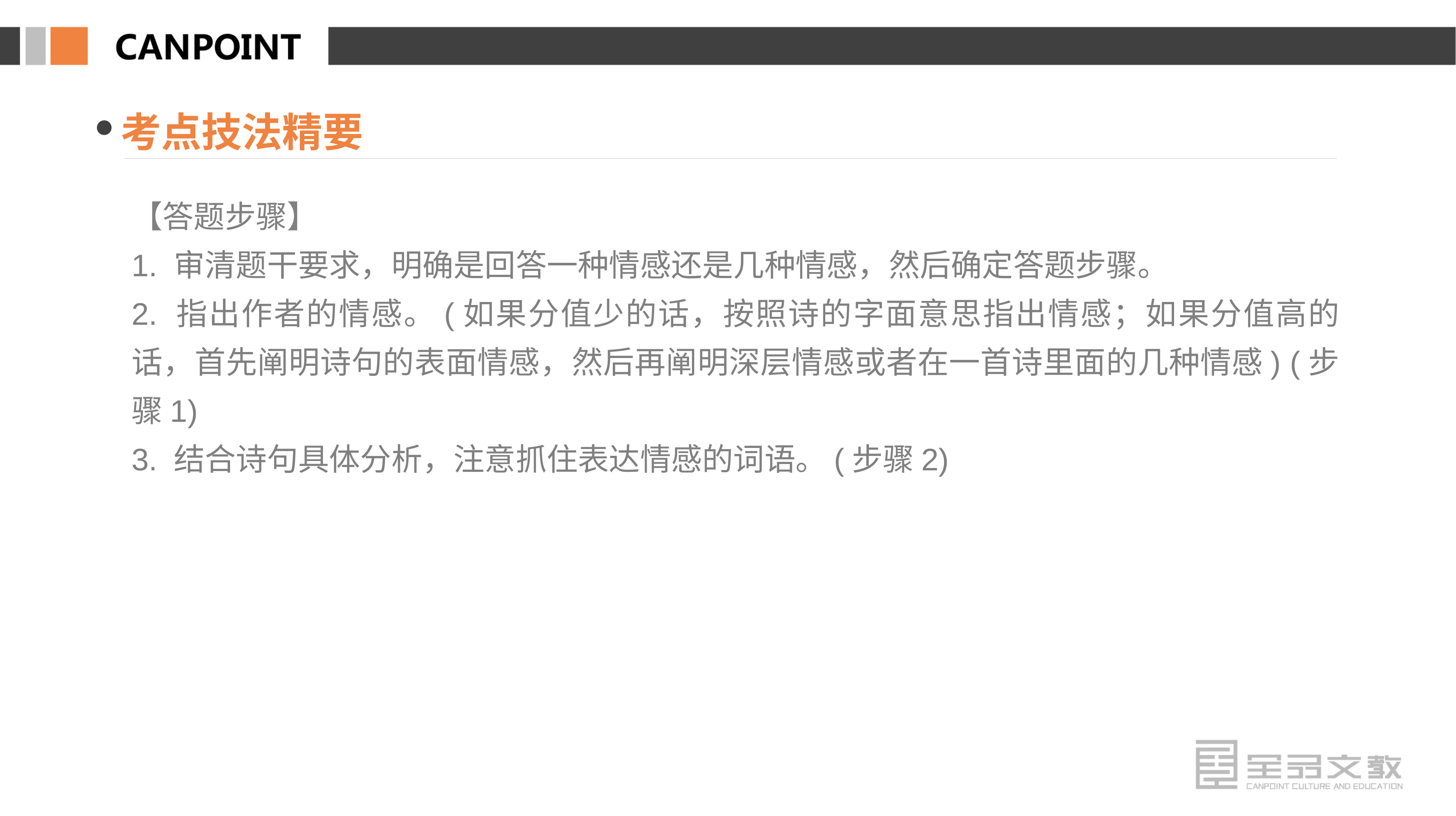

考点技法精要

【答题步骤】
1. 审清题干要求，明确是回答一种情感还是几种情感，然后确定答题步骤。
2. 指出作者的情感。(如果分值少的话，按照诗的字面意思指出情感；如果分值高的话，首先阐明诗句的表面情感，然后再阐明深层情感或者在一首诗里面的几种情感) (步骤1)
3. 结合诗句具体分析，注意抓住表达情感的词语。(步骤2)